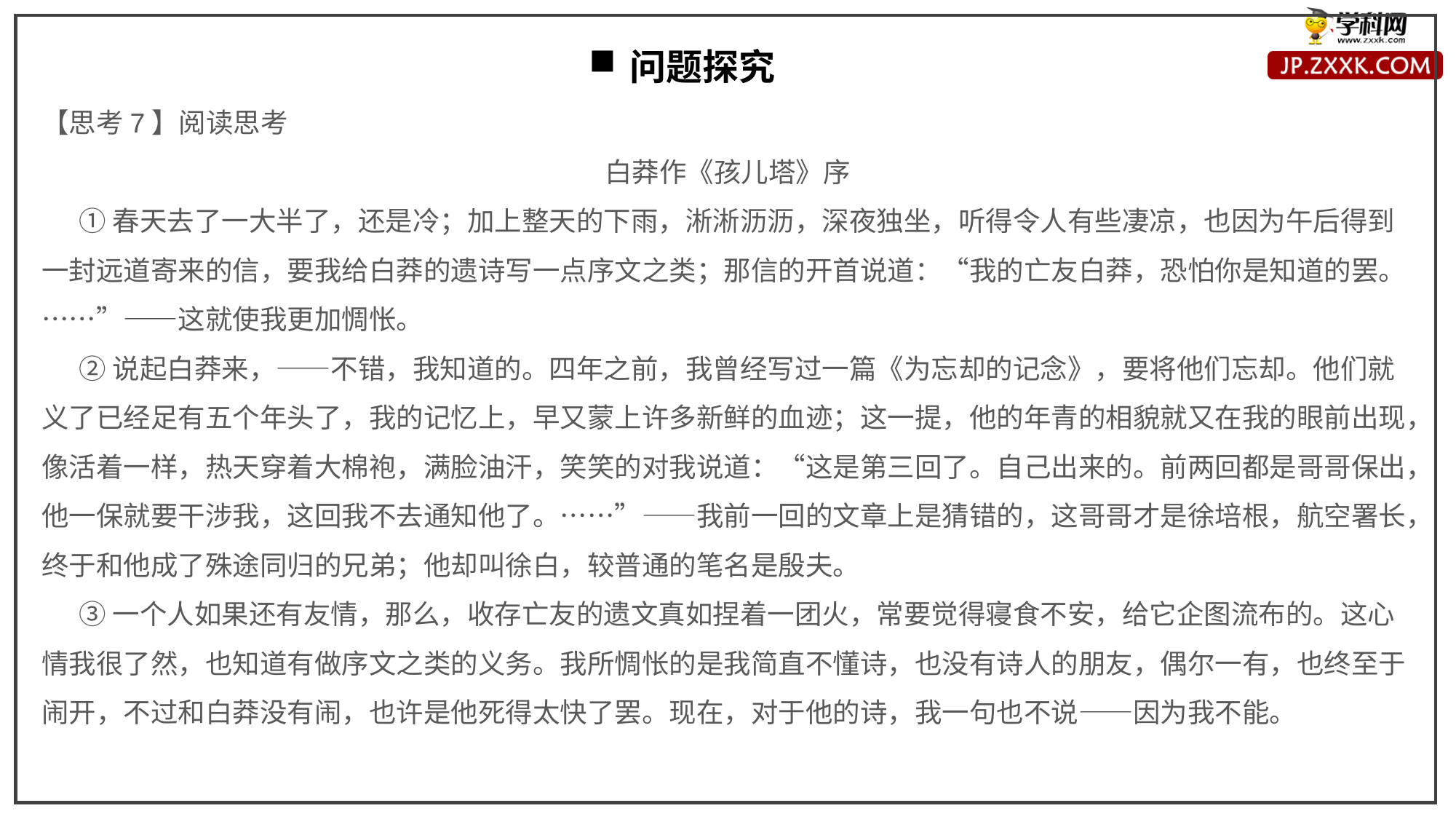

问题探究
【思考7】阅读思考
白莽作《孩儿塔》序
      ①春天去了一大半了，还是冷；加上整天的下雨，淅淅沥沥，深夜独坐，听得令人有些凄凉，也因为午后得到一封远道寄来的信，要我给白莽的遗诗写一点序文之类；那信的开首说道：“我的亡友白莽，恐怕你是知道的罢。……”——这就使我更加惆怅。
      ②说起白莽来，——不错，我知道的。四年之前，我曾经写过一篇《为忘却的记念》，要将他们忘却。他们就义了已经足有五个年头了，我的记忆上，早又蒙上许多新鲜的血迹；这一提，他的年青的相貌就又在我的眼前出现，像活着一样，热天穿着大棉袍，满脸油汗，笑笑的对我说道：“这是第三回了。自己出来的。前两回都是哥哥保出，他一保就要干涉我，这回我不去通知他了。……”——我前一回的文章上是猜错的，这哥哥才是徐培根，航空署长，终于和他成了殊途同归的兄弟；他却叫徐白，较普通的笔名是殷夫。
      ③一个人如果还有友情，那么，收存亡友的遗文真如捏着一团火，常要觉得寝食不安，给它企图流布的。这心情我很了然，也知道有做序文之类的义务。我所惆怅的是我简直不懂诗，也没有诗人的朋友，偶尔一有，也终至于闹开，不过和白莽没有闹，也许是他死得太快了罢。现在，对于他的诗，我一句也不说——因为我不能。